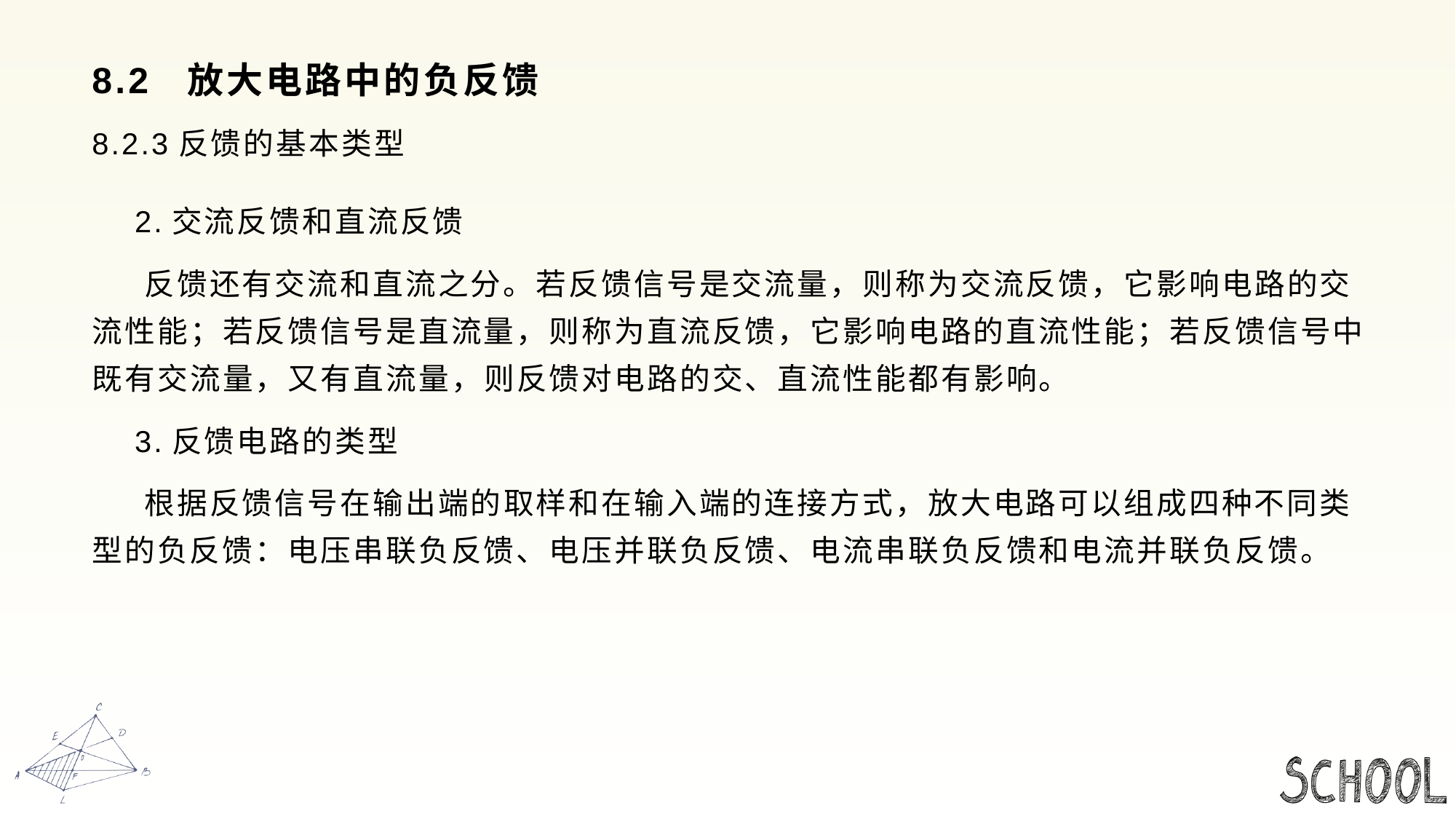

# 8.2  放大电路中的负反馈
8.2.3反馈的基本类型
    2.交流反馈和直流反馈
     反馈还有交流和直流之分。若反馈信号是交流量，则称为交流反馈，它影响电路的交流性能；若反馈信号是直流量，则称为直流反馈，它影响电路的直流性能；若反馈信号中既有交流量，又有直流量，则反馈对电路的交、直流性能都有影响。
    3.反馈电路的类型
     根据反馈信号在输出端的取样和在输入端的连接方式，放大电路可以组成四种不同类型的负反馈：电压串联负反馈、电压并联负反馈、电流串联负反馈和电流并联负反馈。